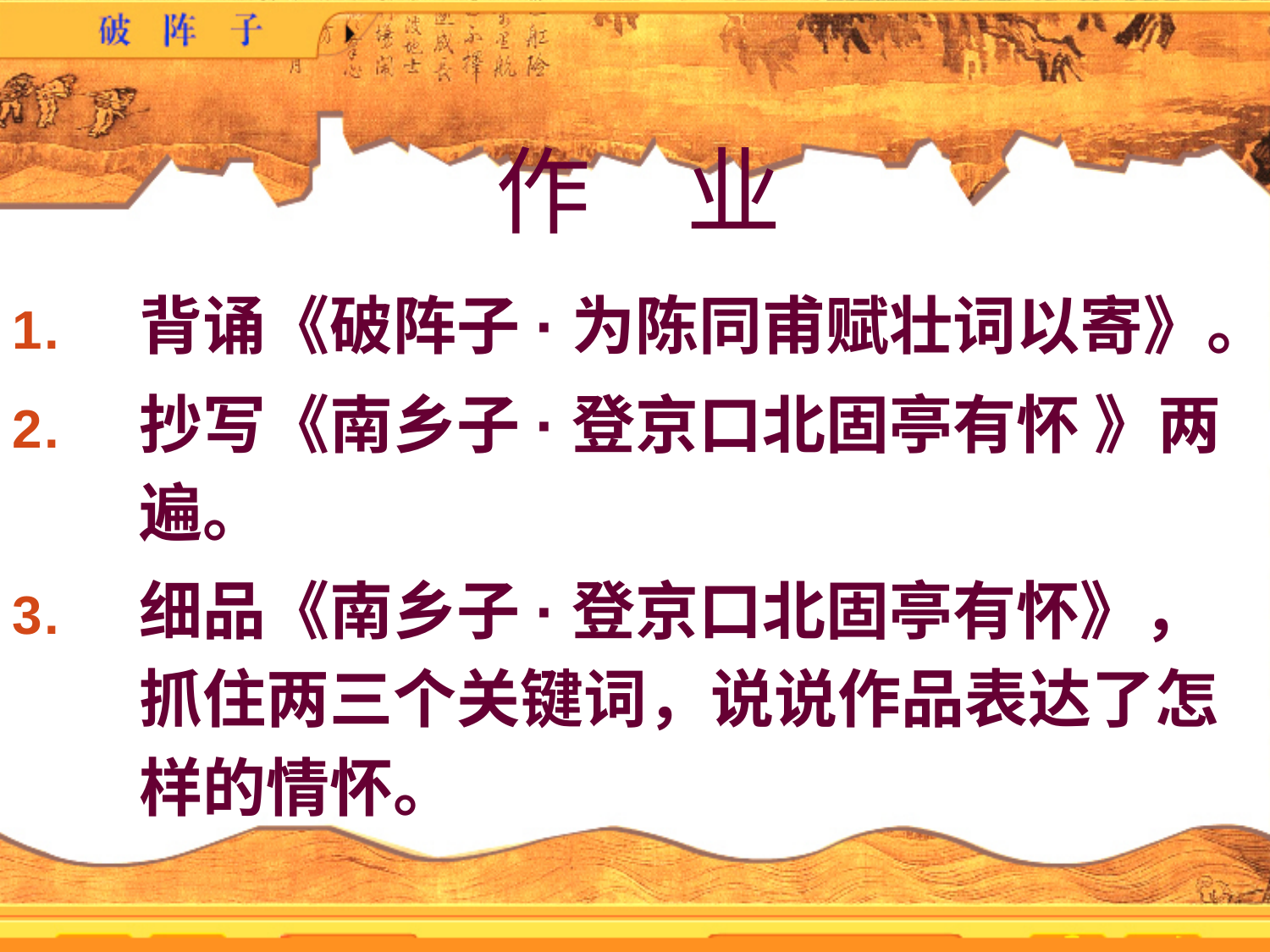

# 作　业
背诵《破阵子·为陈同甫赋壮词以寄》。
抄写《南乡子·登京口北固亭有怀 》两遍。
细品《南乡子·登京口北固亭有怀》，抓住两三个关键词，说说作品表达了怎样的情怀。